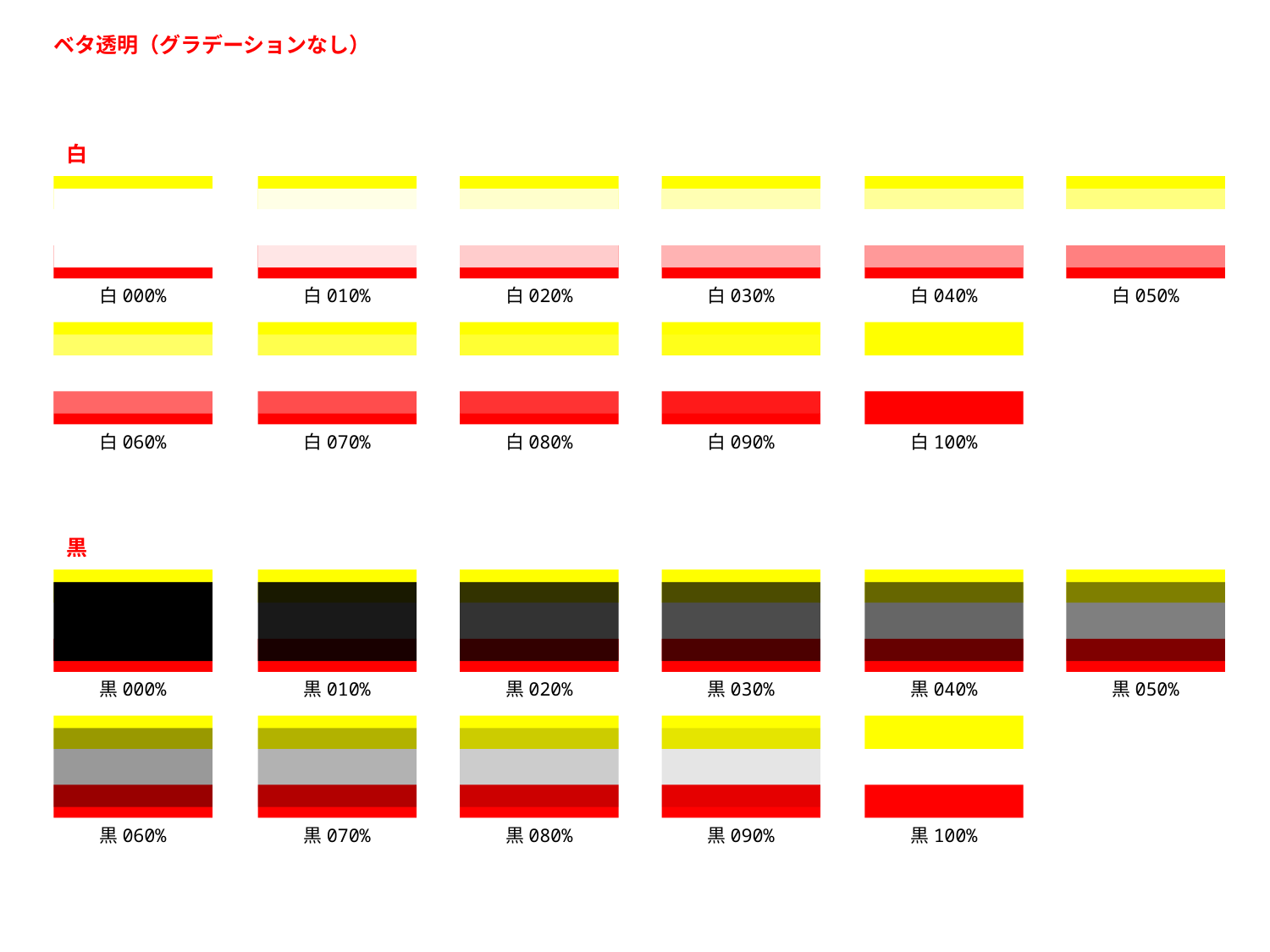

ベタ透明（グラデーションなし）
白

白000%
白010%
白020%
白030%
白040%
白050%

白060%
白070%
白080%
白090%
白100%
黒

黒000%
黒010%
黒020%
黒030%
黒040%
黒050%

黒060%
黒070%
黒080%
黒090%
黒100%